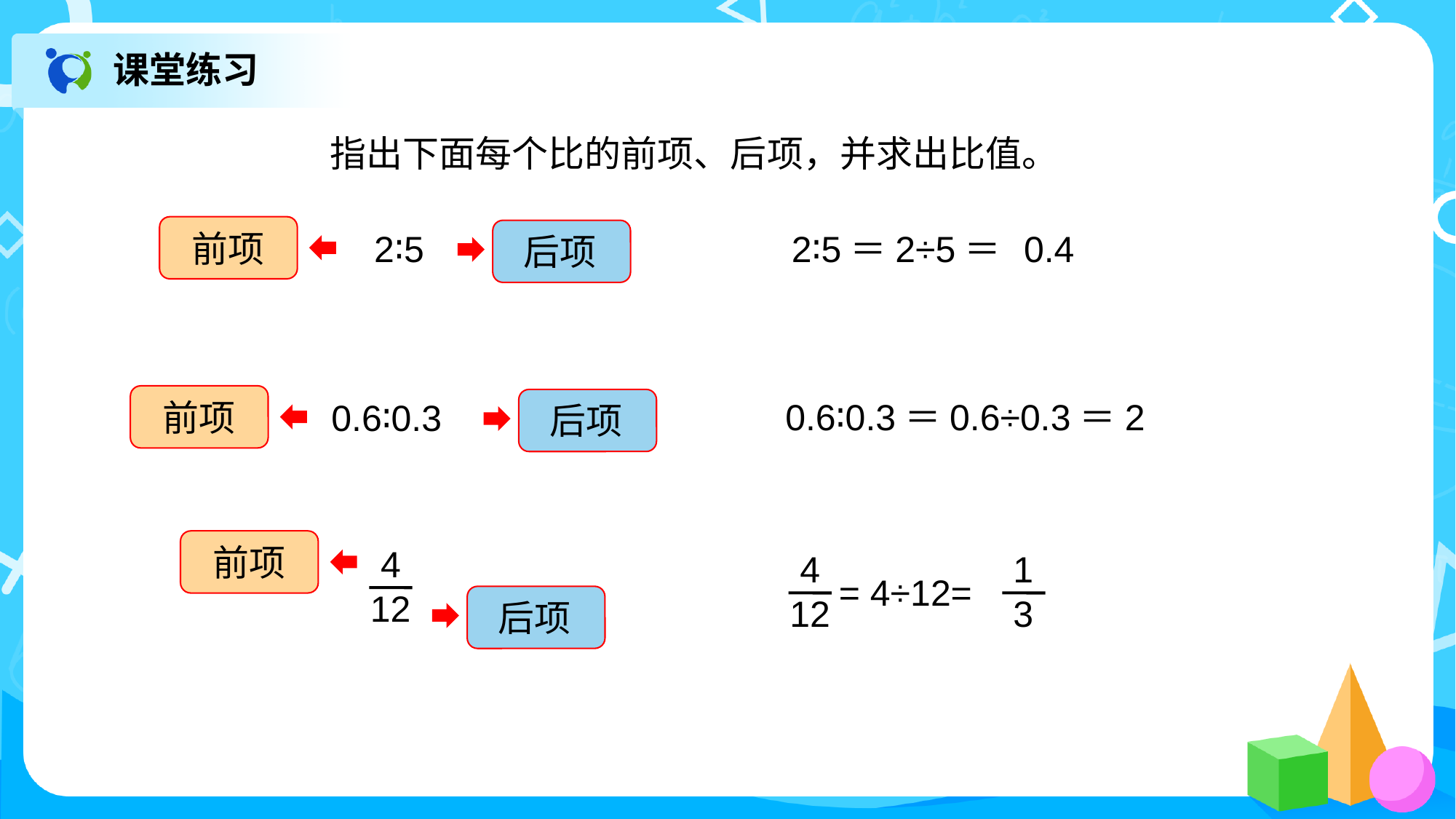

课堂练习
指出下面每个比的前项、后项，并求出比值。

前项

后项

   2∶5
 2∶5＝2÷5＝
0.4

前项

0.6∶0.3＝0.6÷0.3＝2

后项

0.6∶0.3

前项

= 4÷12=
 4
12

1
3

 4
12

后项